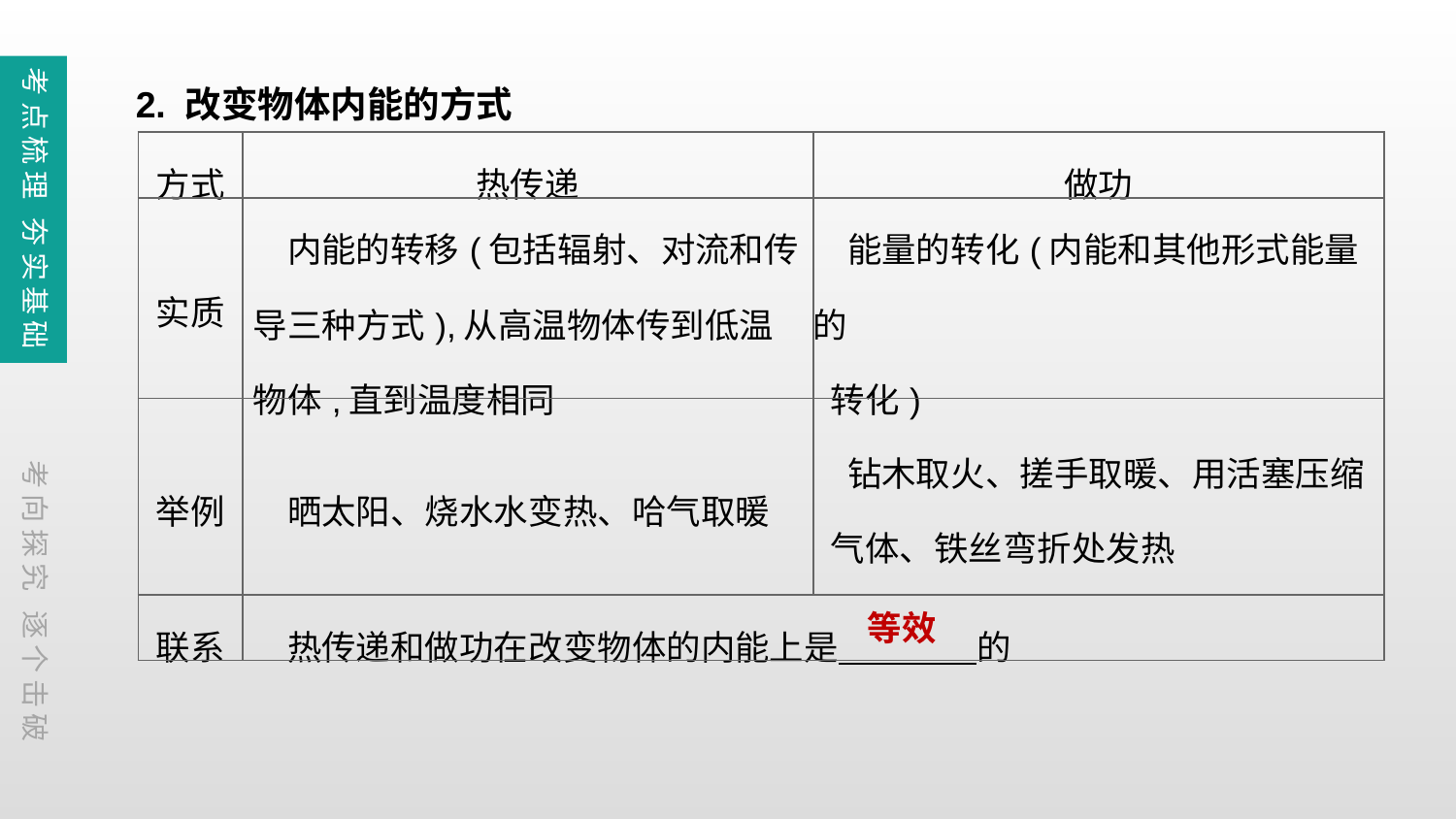

2. 改变物体内能的方式

考点梳理 夯实基础
| 方式 | 热传递 | 做功 |
| --- | --- | --- |
| 实质 | 内能的转移(包括辐射、对流和传导三种方式),从高温物体传到低温物体,直到温度相同 | 能量的转化(内能和其他形式能量的 转化) |
| 举例 | 晒太阳、烧水水变热、哈气取暖 | 钻木取火、搓手取暖、用活塞压缩 气体、铁丝弯折处发热 |
| 联系 | 热传递和做功在改变物体的内能上是　　　　的 |  |
考向探究 逐个击破
等效